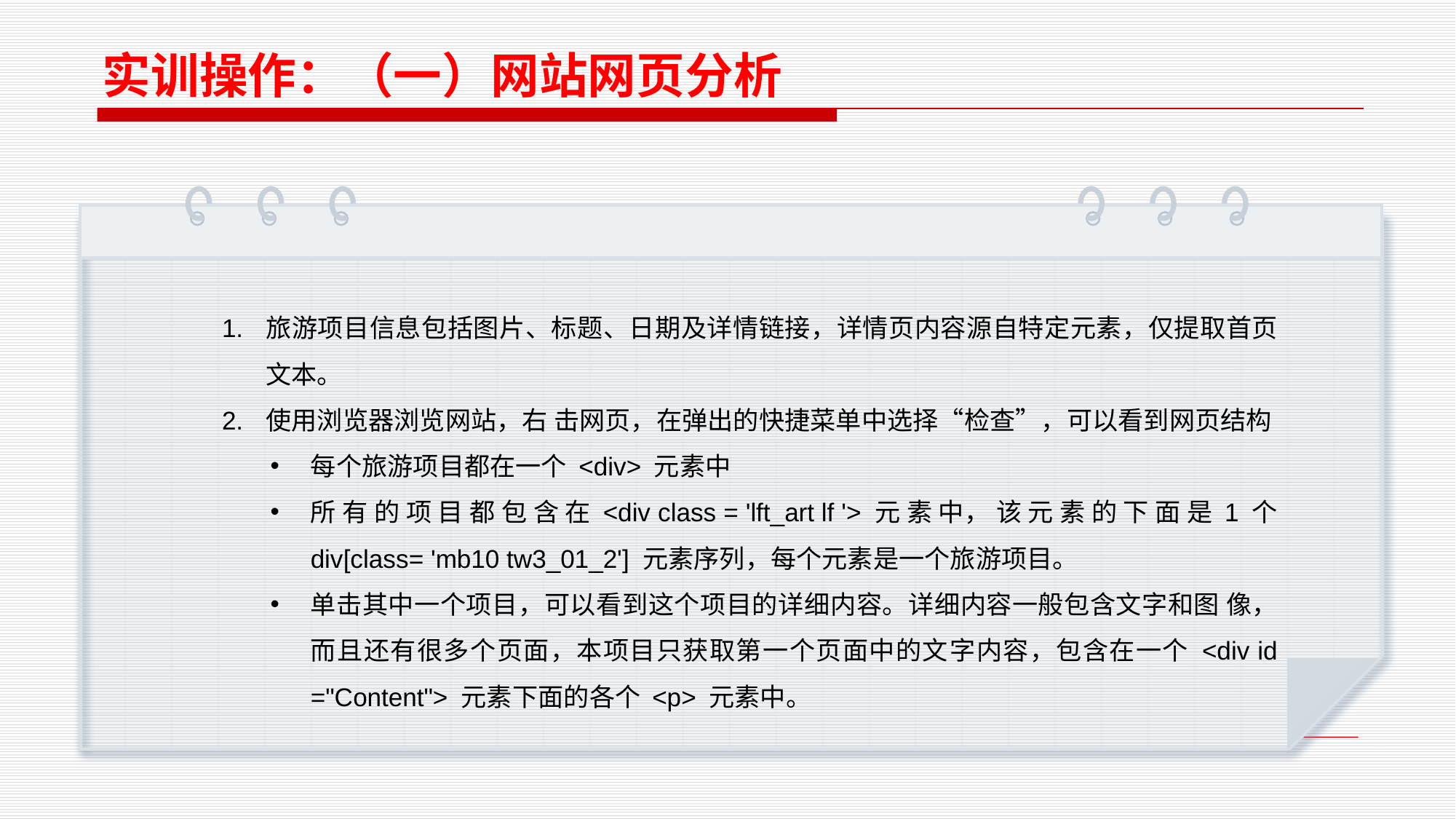

实训操作：（一）网站网页分析

旅游项目信息包括图片、标题、日期及详情链接，详情页内容源自特定元素，仅提取首页文本。
使用浏览器浏览网站，右 击网页，在弹出的快捷菜单中选择“检查”，可以看到网页结构
每个旅游项目都在一个 <div> 元素中
所 有 的 项 目 都 包 含 在 <div class = 'lft_art lf '> 元 素 中， 该 元 素 的 下 面 是 1 个 div[class= 'mb10 tw3_01_2'] 元素序列，每个元素是一个旅游项目。
单击其中一个项目，可以看到这个项目的详细内容。详细内容一般包含文字和图 像，而且还有很多个页面，本项目只获取第一个页面中的文字内容，包含在一个 <div id ="Content"> 元素下面的各个 <p> 元素中。